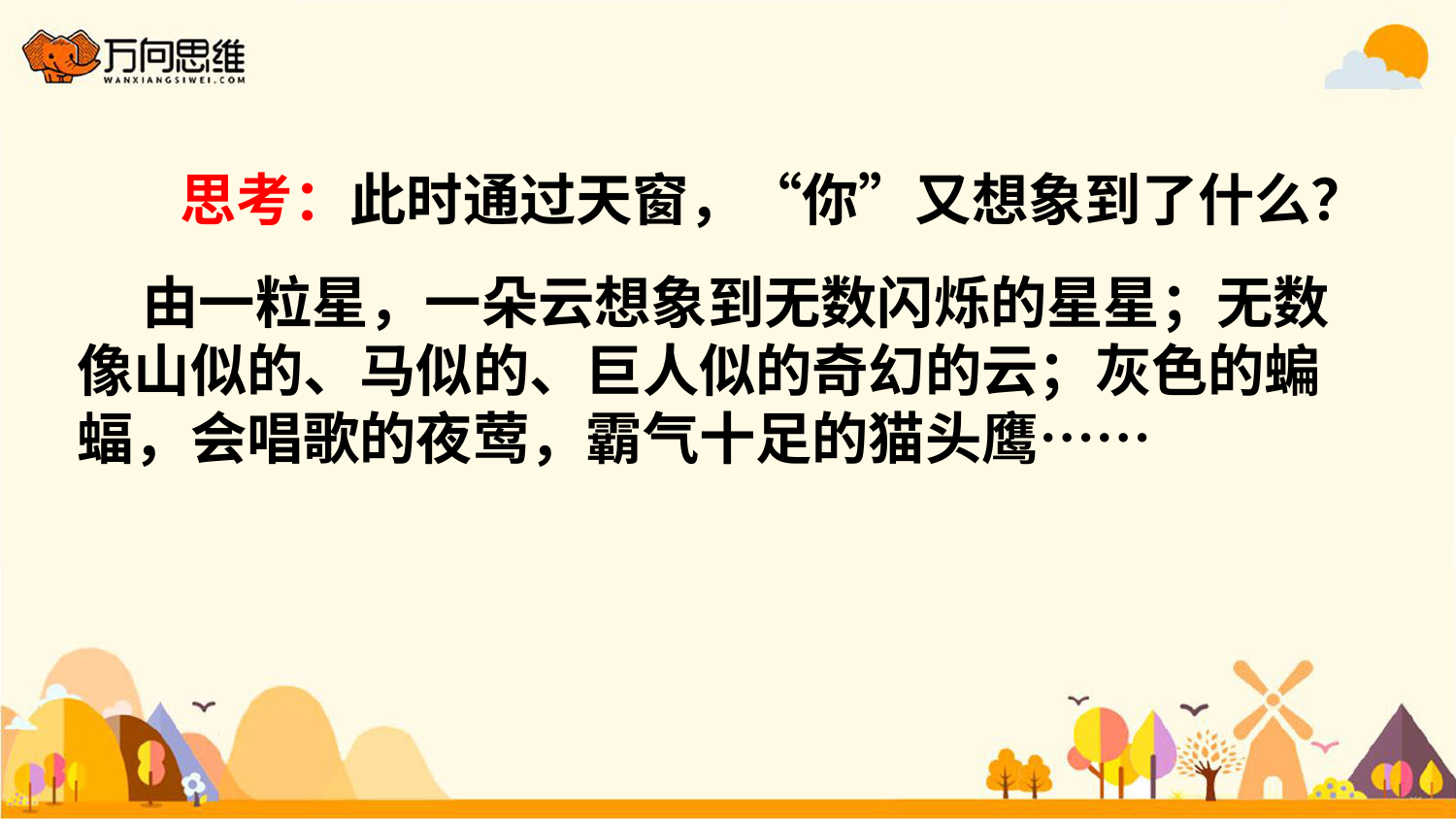

思考：此时通过天窗，“你”又想象到了什么？
    由一粒星，一朵云想象到无数闪烁的星星；无数像山似的、马似的、巨人似的奇幻的云；灰色的蝙蝠，会唱歌的夜莺，霸气十足的猫头鹰……